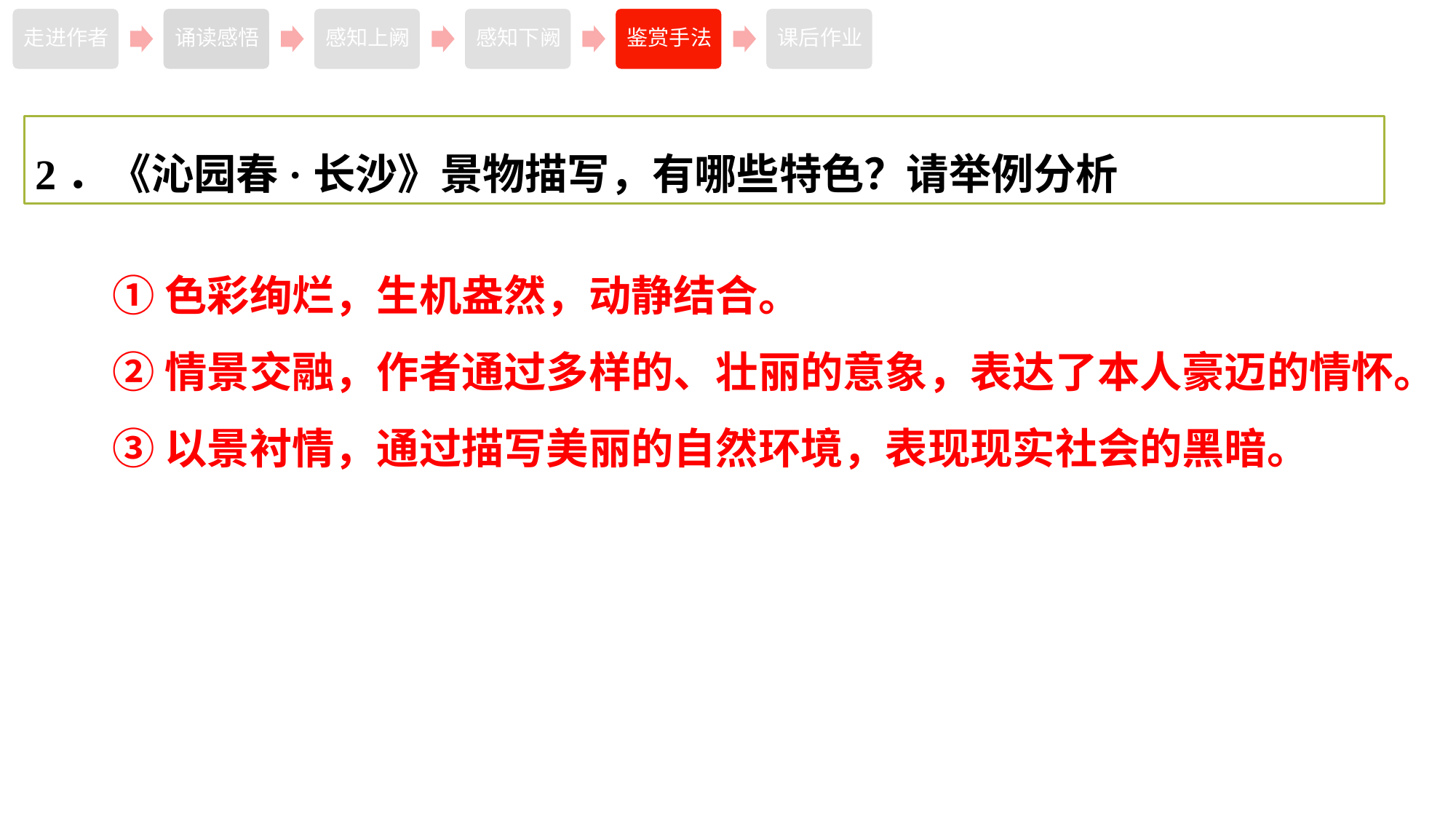

走进作者

诵读感悟

感知上阙

感知下阙

鉴赏手法

课后作业
2．《沁园春·长沙》景物描写，有哪些特色？请举例分析
        ①色彩绚烂，生机盎然，动静结合。
        ②情景交融，作者通过多样的、壮丽的意象，表达了本人豪迈的情怀。
        ③以景衬情，通过描写美丽的自然环境，表现现实社会的黑暗。